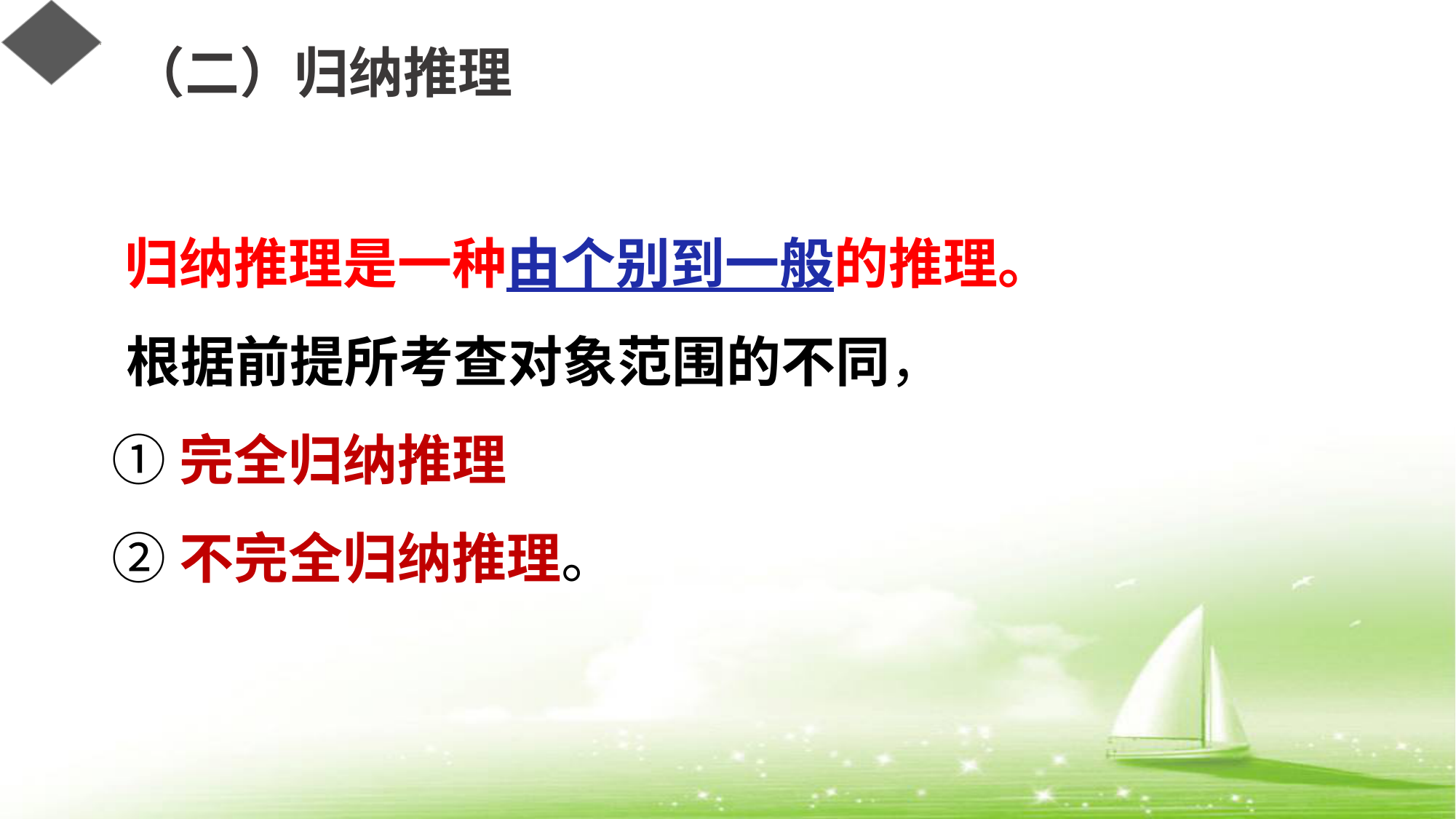

（二）归纳推理

       归纳推理是一种由个别到一般的推理。
       根据前提所考查对象范围的不同，
       ①完全归纳推理
       ②不完全归纳推理。